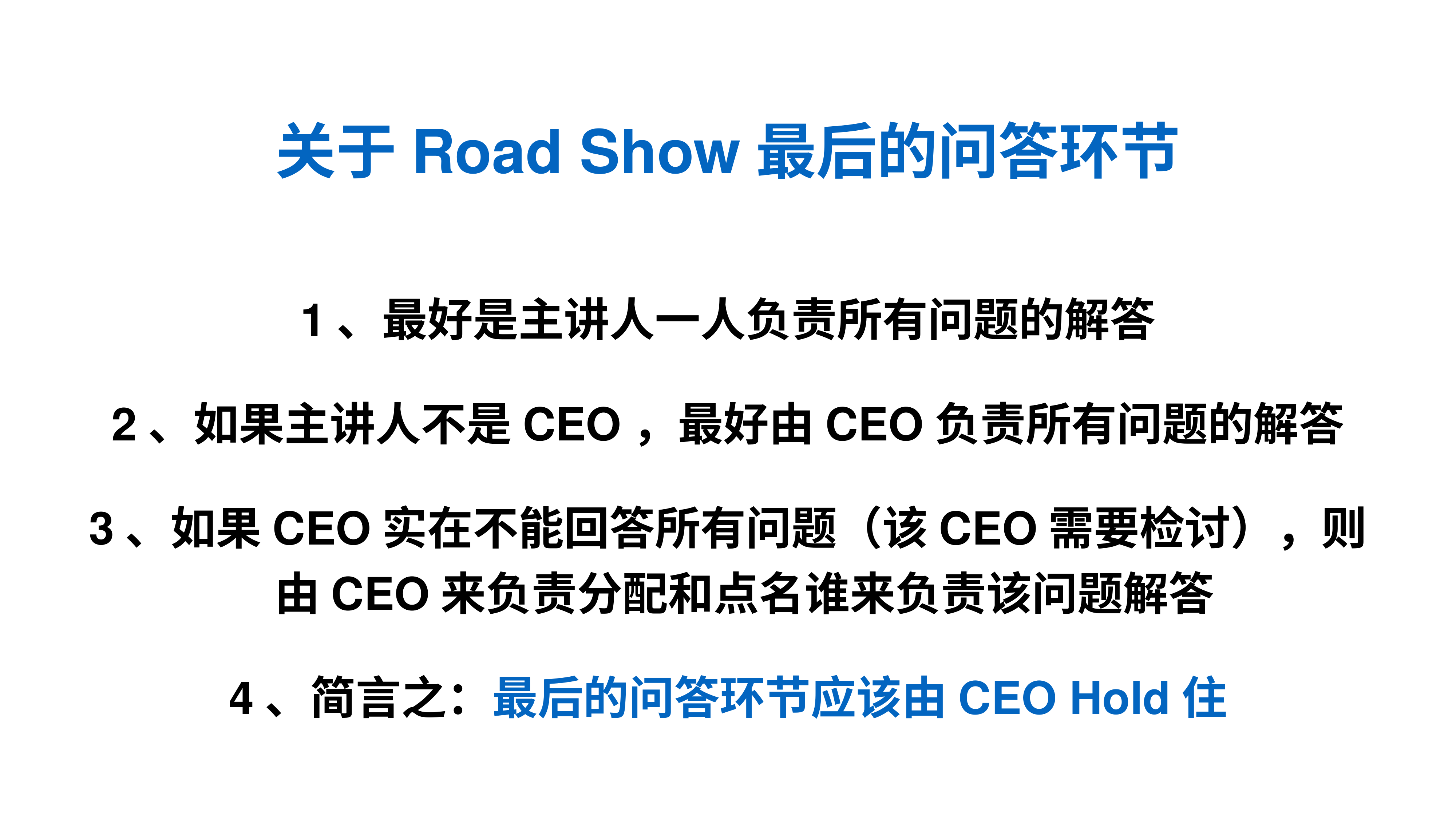

关于Road Show最后的问答环节
1、最好是主讲人一人负责所有问题的解答
2、如果主讲人不是CEO，最好由CEO负责所有问题的解答
3、如果CEO实在不能回答所有问题（该CEO需要检讨），则由CEO来负责分配和点名谁来负责该问题解答
4、简言之：最后的问答环节应该由CEO Hold住